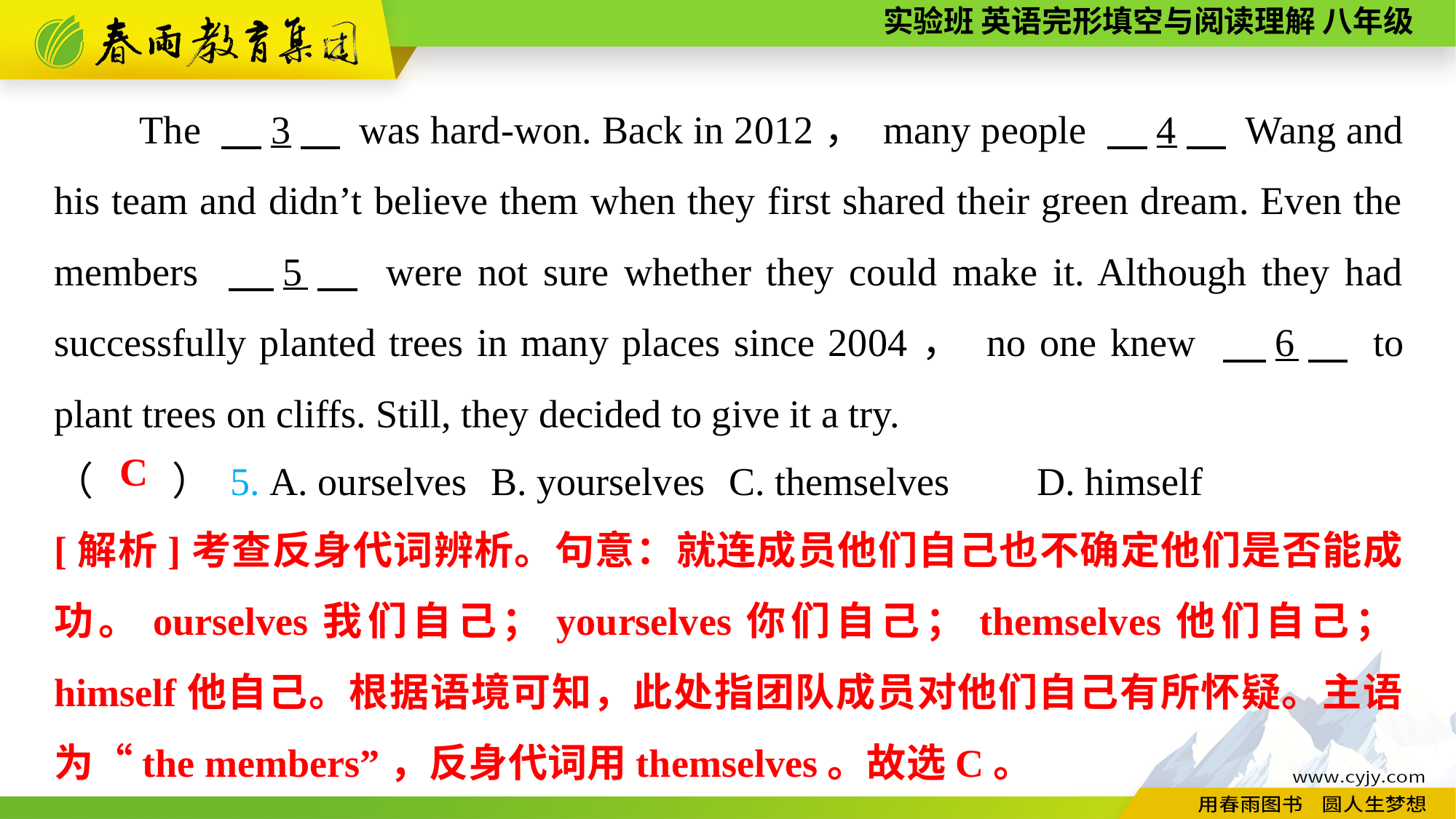

The 　3　 was hard-won. Back in 2012， many people 　4　 Wang and his team and didn’t believe them when they first shared their green dream. Even the members 　5　 were not sure whether they could make it. Although they had successfully planted trees in many places since 2004， no one knew 　6　 to plant trees on cliffs. Still, they decided to give it a try.
（　　） 5. A. ourselves	B. yourselves	  C. themselves	D. himself
C
[解析]考查反身代词辨析。句意：就连成员他们自己也不确定他们是否能成功。ourselves我们自己；yourselves你们自己；themselves他们自己；himself他自己。根据语境可知，此处指团队成员对他们自己有所怀疑。主语为“the members”，反身代词用themselves。故选C。